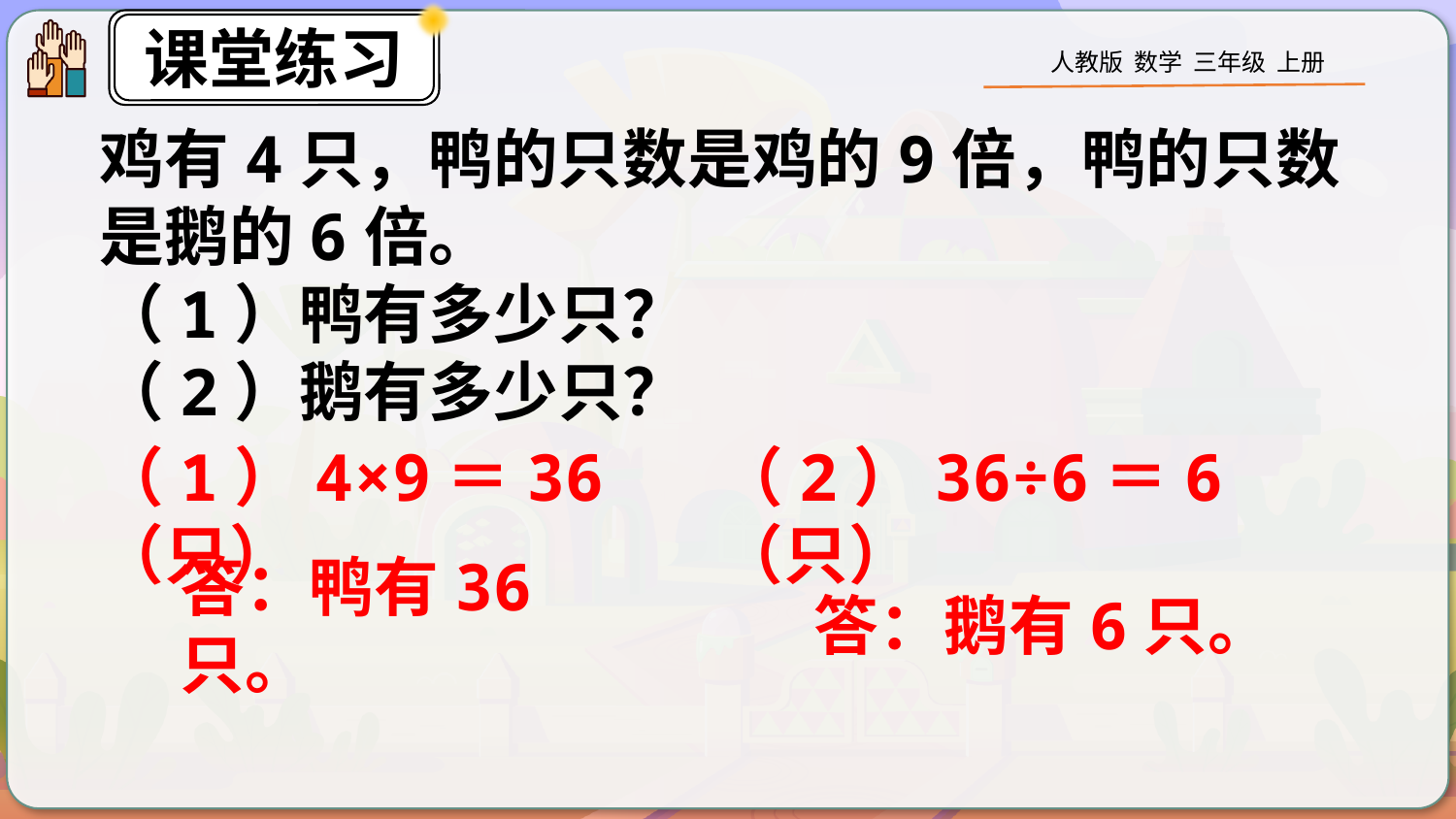

鸡有4只，鸭的只数是鸡的9倍，鸭的只数是鹅的6倍。
（1）鸭有多少只？
（2）鹅有多少只？
（1）4×9＝36（只）
（2）36÷6＝6（只）
答：鸭有36只。
答：鹅有6只。